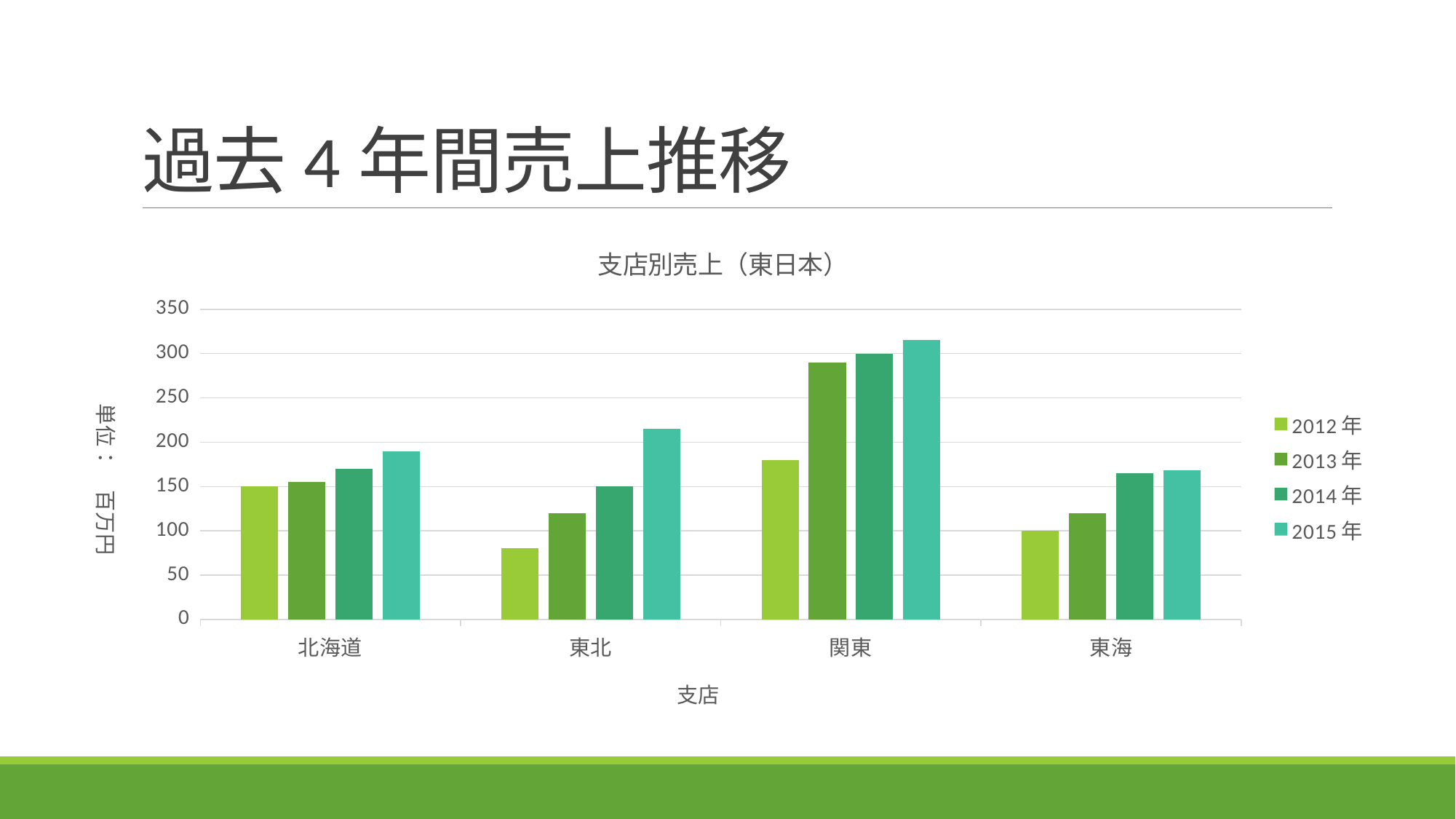

# 過去4年間売上推移

### Chart: 支店別売上（東日本）

| Category | 2012年 | 2013年 | 2014年 | 2015年 |
|---|---|---|---|---|
| 北海道 | 150.0 | 155.0 | 170.0 | 190.0 |
| 東北 | 80.0 | 120.0 | 150.0 | 215.0 |
| 関東 | 180.0 | 290.0 | 300.0 | 315.0 |
| 東海 | 100.0 | 120.0 | 165.0 | 168.0 |